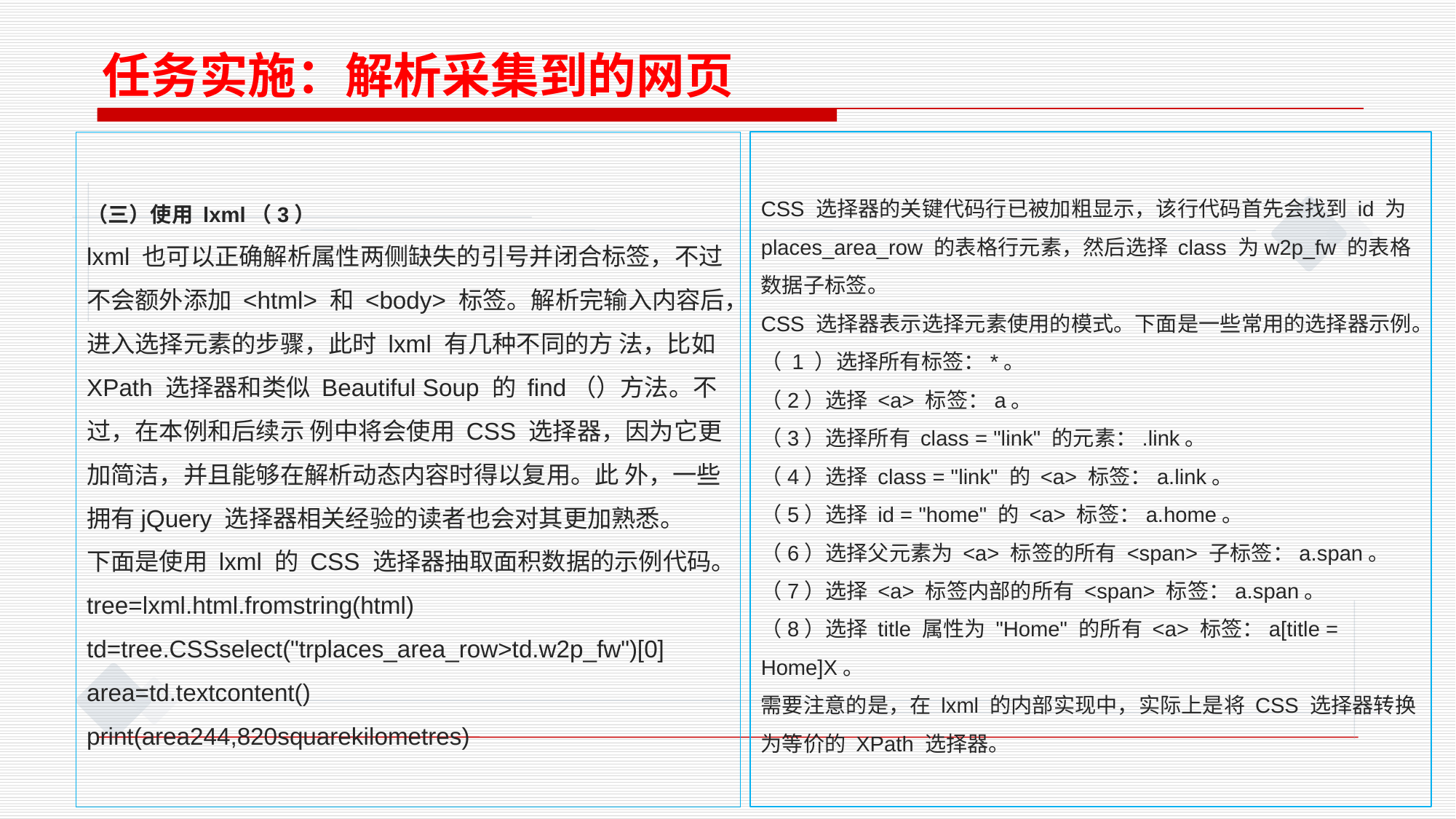

任务实施：解析采集到的网页
（三）使用 lxml（3）
lxml 也可以正确解析属性两侧缺失的引号并闭合标签，不过不会额外添加 <html> 和 <body> 标签。解析完输入内容后，进入选择元素的步骤，此时 lxml 有几种不同的方 法，比如 XPath 选择器和类似 Beautiful Soup 的 find（）方法。不过，在本例和后续示 例中将会使用 CSS 选择器，因为它更加简洁，并且能够在解析动态内容时得以复用。此 外，一些拥有jQuery 选择器相关经验的读者也会对其更加熟悉。
下面是使用 lxml 的 CSS 选择器抽取面积数据的示例代码。
tree=lxml.html.fromstring(html)
td=tree.CSSselect("trplaces_area_row>td.w2p_fw")[0]
area=td.textcontent()
print(area244,820squarekilometres)
CSS 选择器的关键代码行已被加粗显示，该行代码首先会找到 id 为places_area_row 的表格行元素，然后选择 class 为w2p_fw 的表格数据子标签。
CSS 选择器表示选择元素使用的模式。下面是一些常用的选择器示例。
（ 1 ）选择所有标签：*。
（2）选择 <a> 标签：a。
（3）选择所有 class = "link" 的元素：.link。
（4）选择 class = "link" 的 <a> 标签：a.link。
（5）选择 id = "home" 的 <a> 标签：a.home。
（6）选择父元素为 <a> 标签的所有 <span> 子标签：a.span。
（7）选择 <a> 标签内部的所有 <span> 标签：a.span。
（8）选择 title 属性为 "Home" 的所有 <a> 标签：a[title = Home]X。
需要注意的是，在 lxml 的内部实现中，实际上是将 CSS 选择器转换为等价的 XPath 选择器。